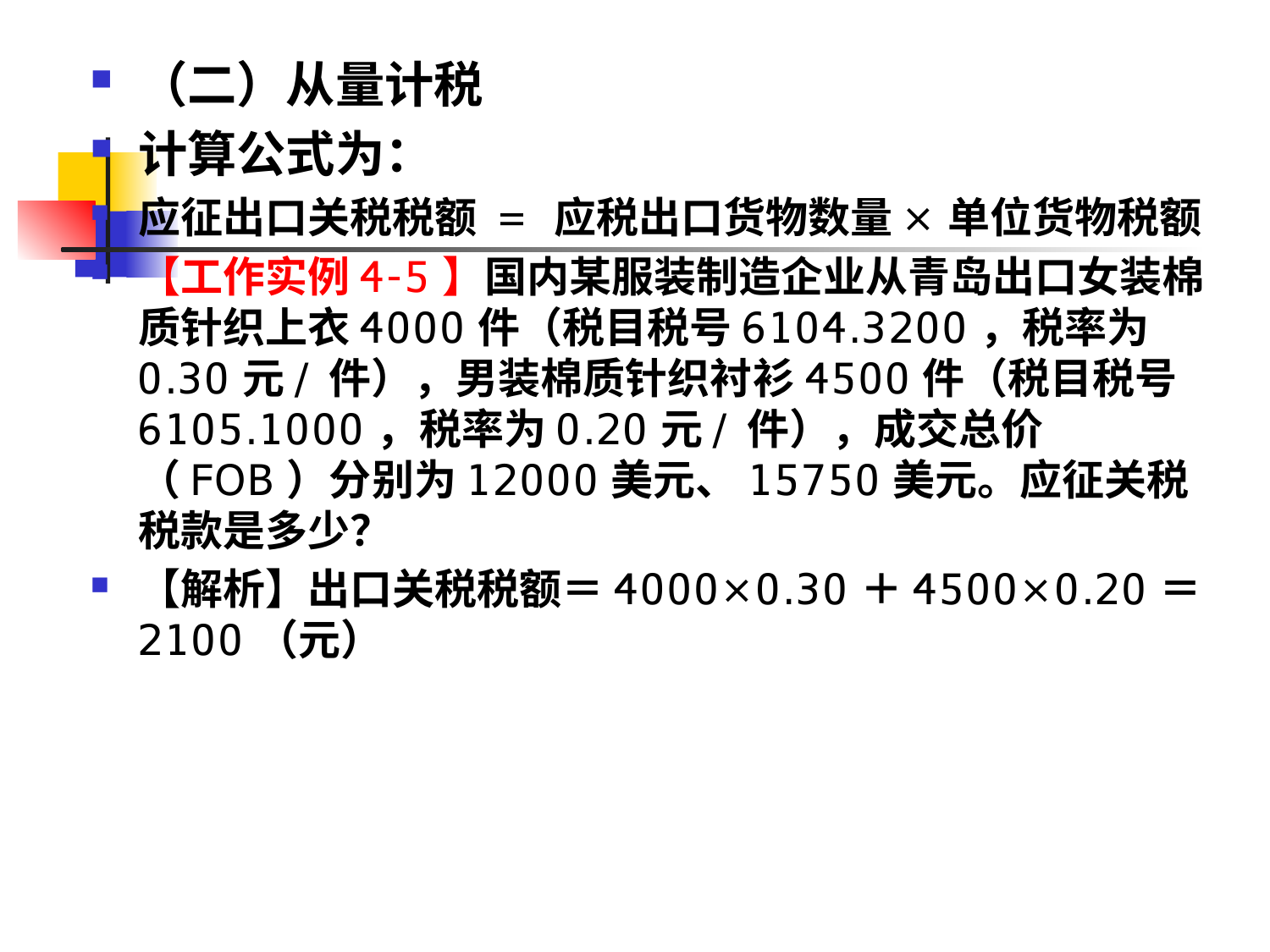

（二）从量计税
计算公式为：
应征出口关税税额 = 应税出口货物数量×单位货物税额
【工作实例4-5】国内某服装制造企业从青岛出口女装棉质针织上衣4000件（税目税号6104.3200，税率为0.30元/件），男装棉质针织衬衫4500件（税目税号6105.1000，税率为0.20元/件），成交总价（FOB）分别为12000美元、15750美元。应征关税税款是多少？
【解析】出口关税税额＝4000×0.30＋4500×0.20＝2100（元）